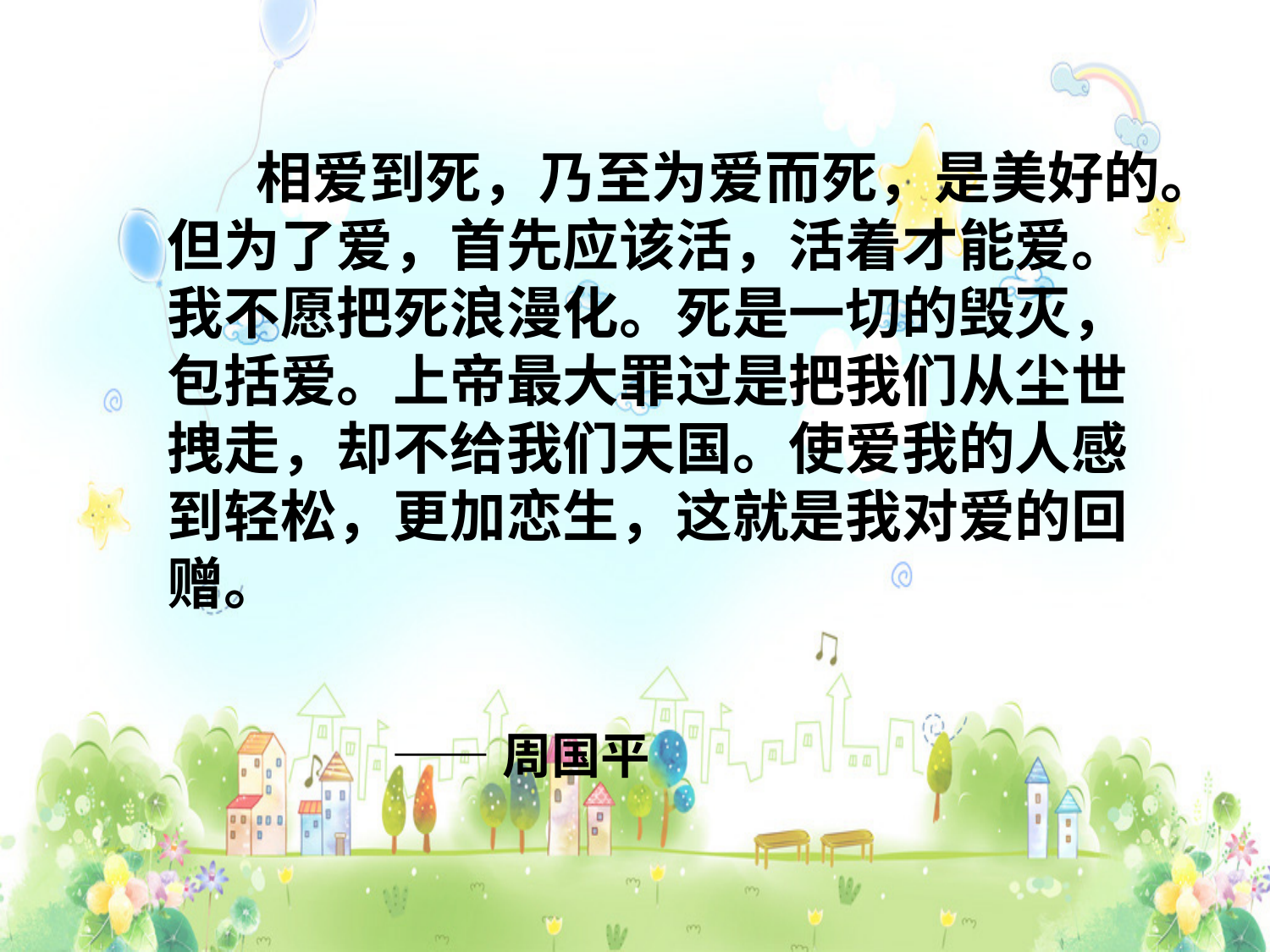

相爱到死，乃至为爱而死，是美好的。但为了爱，首先应该活，活着才能爱。我不愿把死浪漫化。死是一切的毁灭，包括爱。上帝最大罪过是把我们从尘世拽走，却不给我们天国。使爱我的人感到轻松，更加恋生，这就是我对爱的回赠。

                    ——周国平